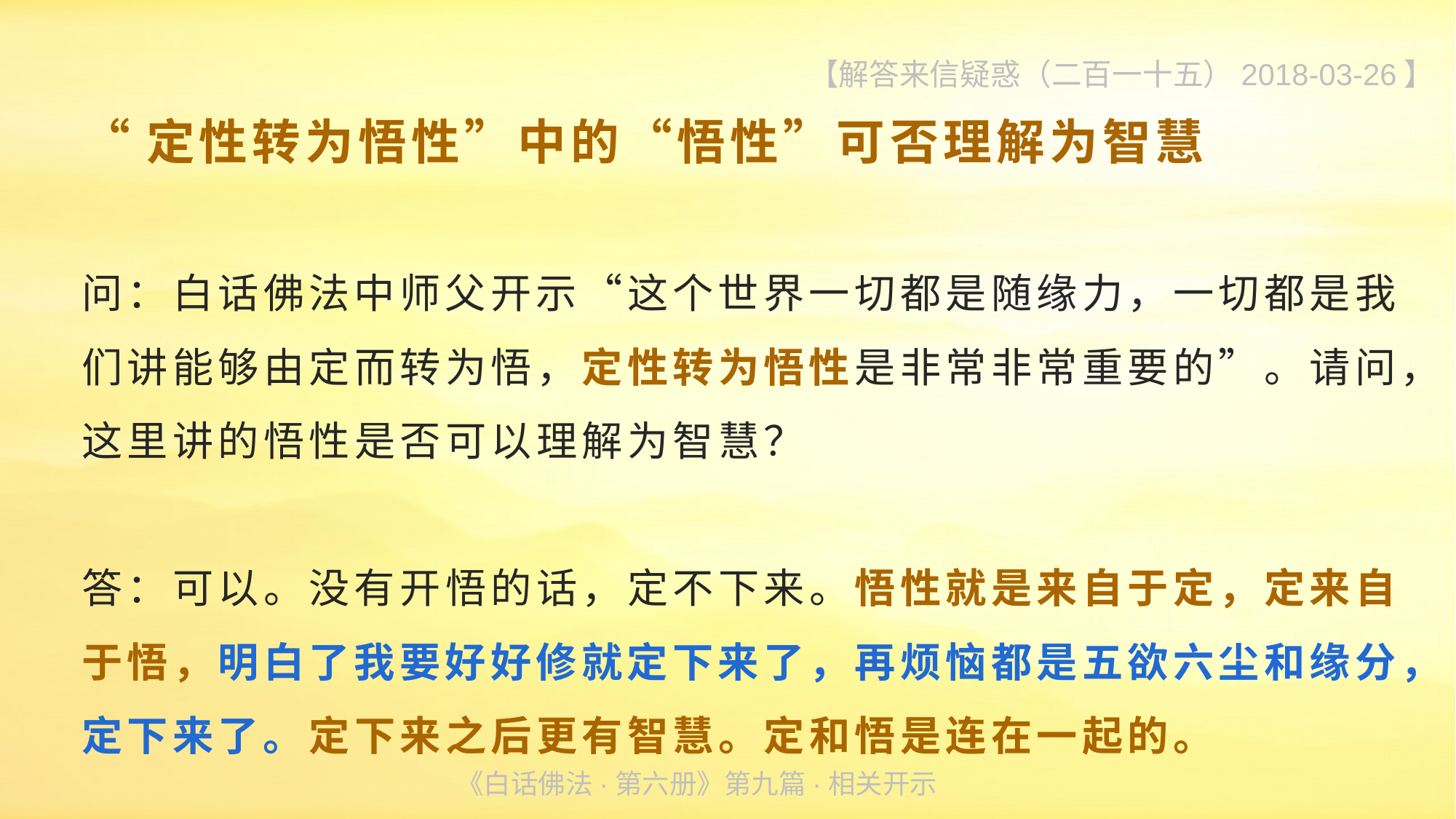

【解答来信疑惑（二百一十五）2018-03-26】
“定性转为悟性”中的“悟性”可否理解为智慧

问：白话佛法中师父开示“这个世界一切都是随缘力，一切都是我们讲能够由定而转为悟，定性转为悟性是非常非常重要的”。请问，这里讲的悟性是否可以理解为智慧？

答：可以。没有开悟的话，定不下来。悟性就是来自于定，定来自于悟，明白了我要好好修就定下来了，再烦恼都是五欲六尘和缘分，定下来了。定下来之后更有智慧。定和悟是连在一起的。
《白话佛法·第六册》第九篇·相关开示